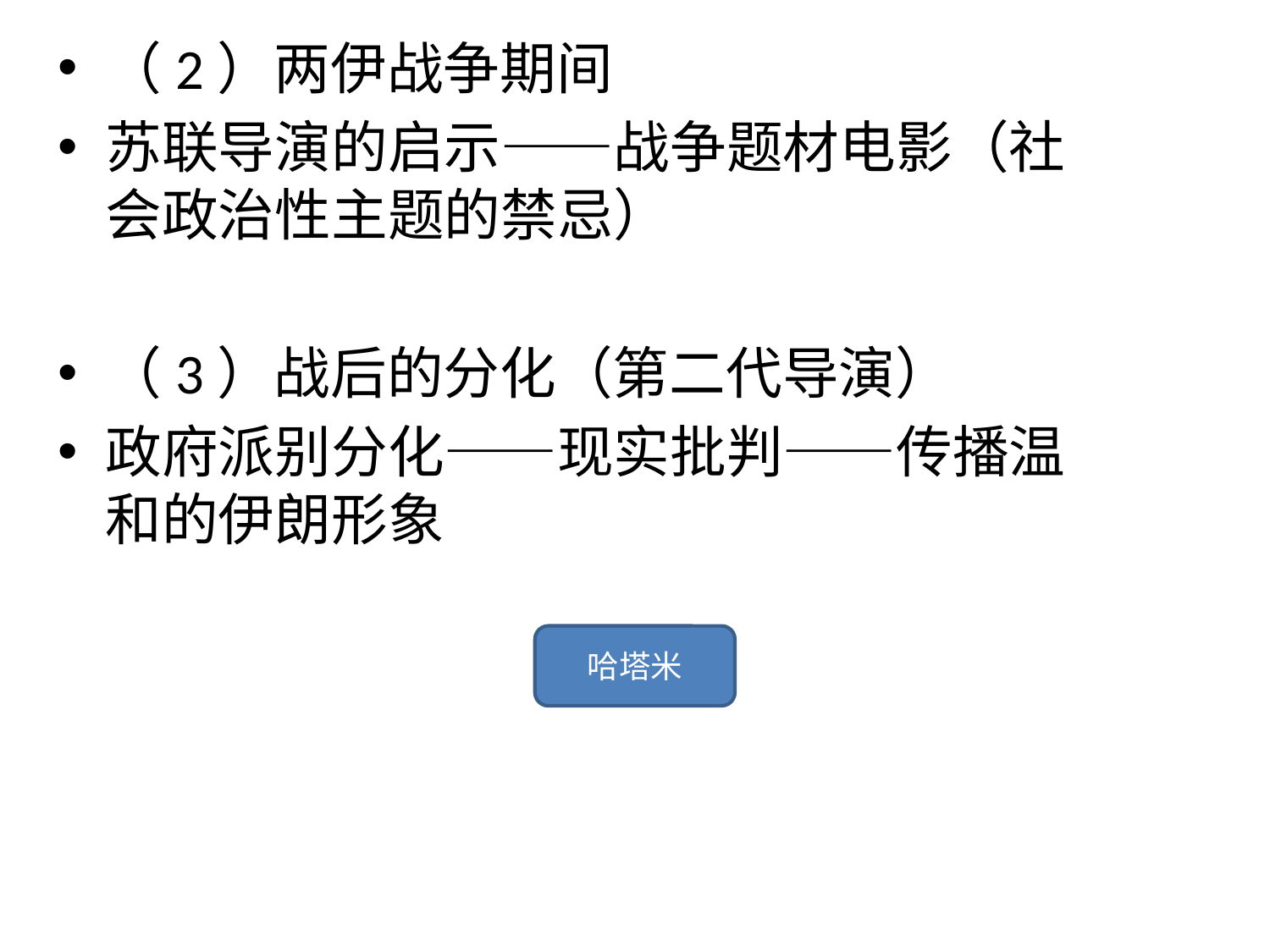

（2）两伊战争期间
苏联导演的启示——战争题材电影（社会政治性主题的禁忌）

（3）战后的分化（第二代导演）
政府派别分化——现实批判——传播温和的伊朗形象

哈塔米